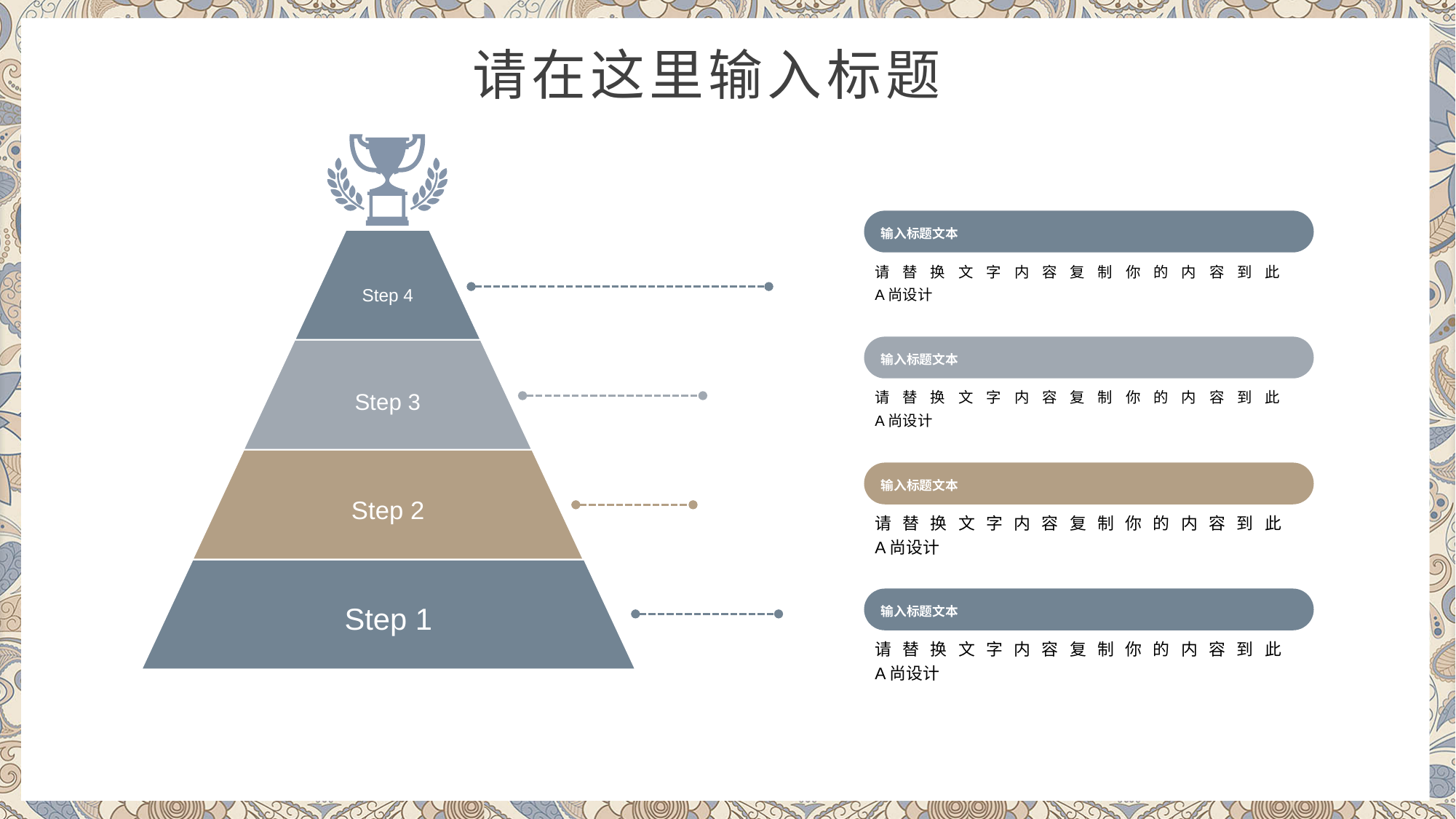

输入标题文本
请替换文字内容复制你的内容到此
A尚设计
Step 4
输入标题文本
请替换文字内容复制你的内容到此
A尚设计
Step 3
Step 2
输入标题文本
请替换文字内容复制你的内容到此
A尚设计
Step 1
输入标题文本
请替换文字内容复制你的内容到此
A尚设计